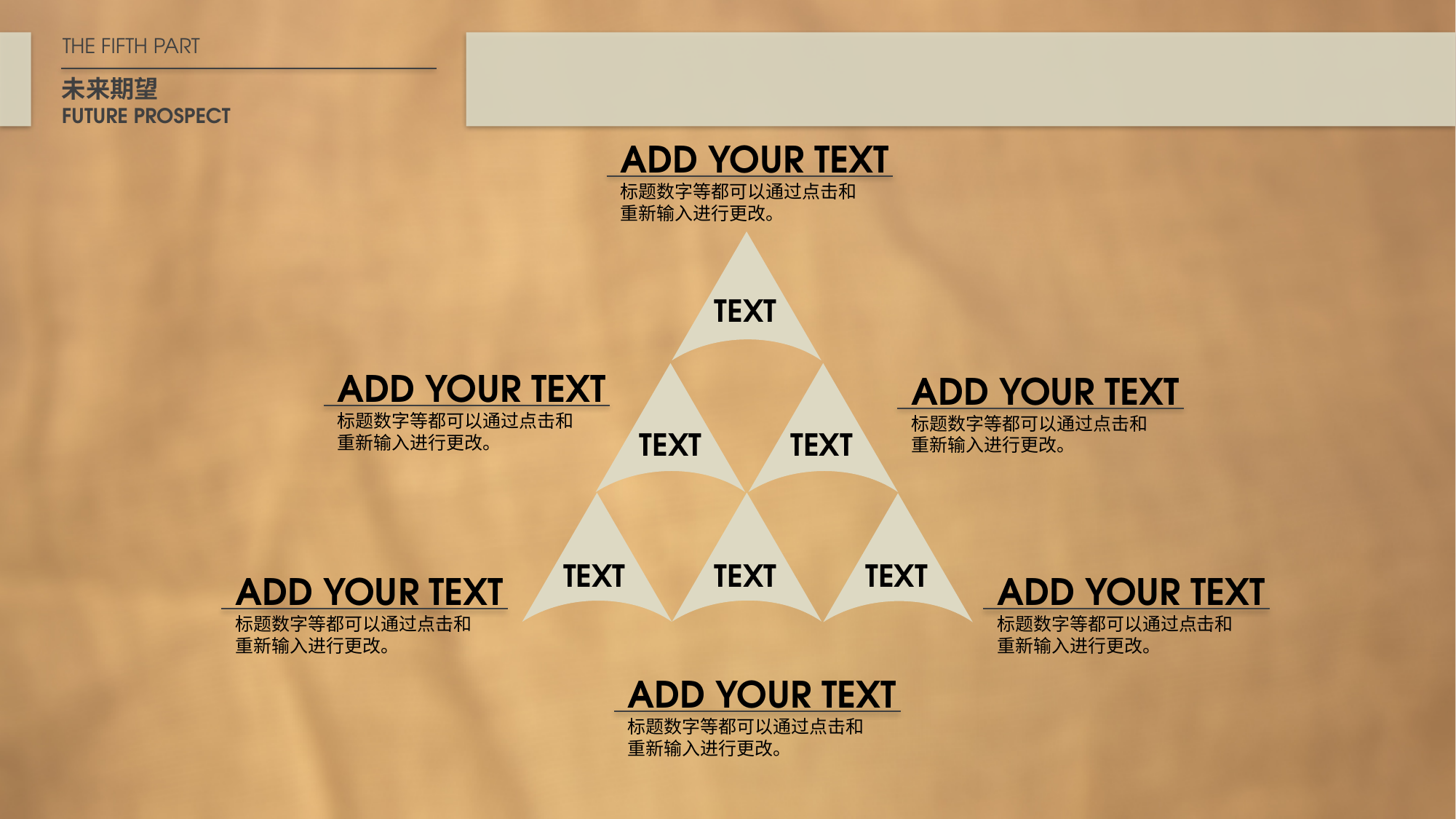

THE FIFTH PART
未来期望
FUTURE PROSPECT

ADD YOUR TEXT
标题数字等都可以通过点击和重新输入进行更改。

TEXT
ADD YOUR TEXT

ADD YOUR TEXT
标题数字等都可以通过点击和重新输入进行更改。
标题数字等都可以通过点击和重新输入进行更改。
TEXT
TEXT

TEXT
TEXT
TEXT
ADD YOUR TEXT
ADD YOUR TEXT
标题数字等都可以通过点击和重新输入进行更改。
标题数字等都可以通过点击和重新输入进行更改。
ADD YOUR TEXT
标题数字等都可以通过点击和重新输入进行更改。